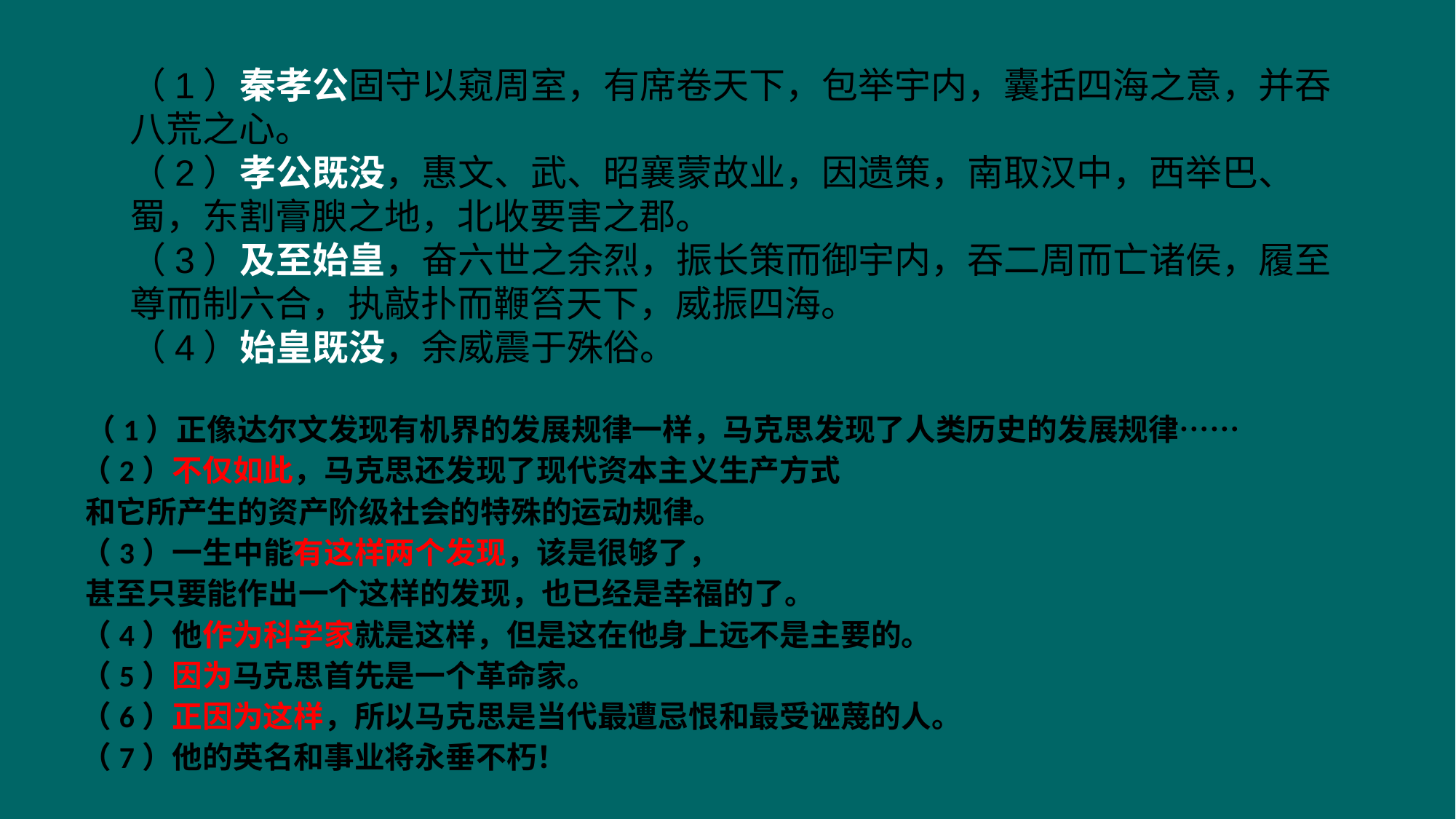

（1）秦孝公固守以窥周室，有席卷天下，包举宇内，囊括四海之意，并吞八荒之心。
（2）孝公既没，惠文、武、昭襄蒙故业，因遗策，南取汉中，西举巴、蜀，东割膏腴之地，北收要害之郡。
（3）及至始皇，奋六世之余烈，振长策而御宇内，吞二周而亡诸侯，履至尊而制六合，执敲扑而鞭笞天下，威振四海。
（4）始皇既没，余威震于殊俗。
（1）正像达尔文发现有机界的发展规律一样，马克思发现了人类历史的发展规律……
  （2）不仅如此，马克思还发现了现代资本主义生产方式
和它所产生的资产阶级社会的特殊的运动规律。
  （3）一生中能有这样两个发现，该是很够了，
甚至只要能作出一个这样的发现，也已经是幸福的了。
  （4）他作为科学家就是这样，但是这在他身上远不是主要的。
  （5）因为马克思首先是一个革命家。
  （6）正因为这样，所以马克思是当代最遭忌恨和最受诬蔑的人。
  （7）他的英名和事业将永垂不朽！